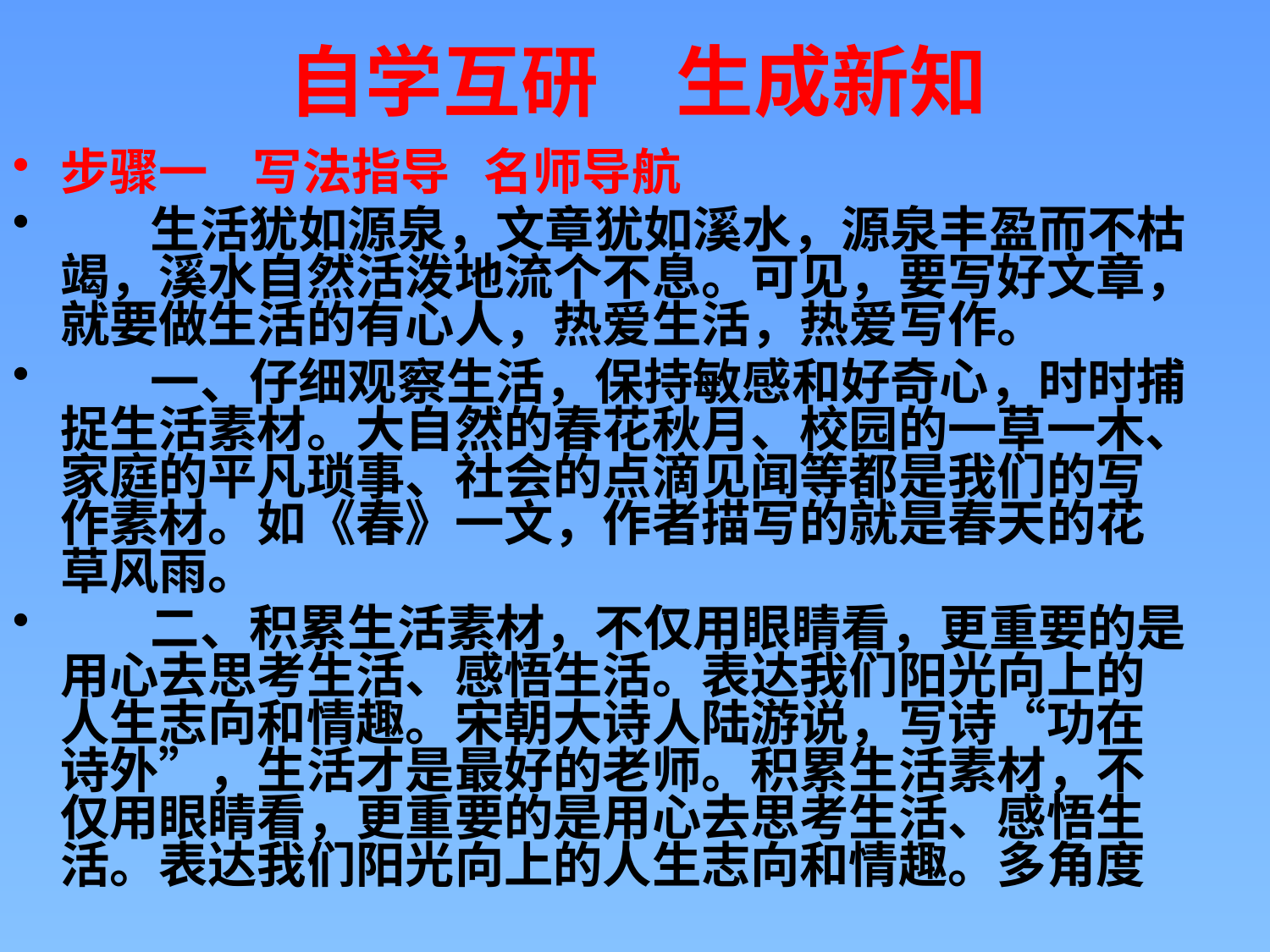

# 自学互研　生成新知
步骤一    写法指导   名师导航
       生活犹如源泉，文章犹如溪水，源泉丰盈而不枯竭，溪水自然活泼地流个不息。可见，要写好文章，就要做生活的有心人，热爱生活，热爱写作。
       一、仔细观察生活，保持敏感和好奇心，时时捕捉生活素材。大自然的春花秋月、校园的一草一木、家庭的平凡琐事、社会的点滴见闻等都是我们的写作素材。如《春》一文，作者描写的就是春天的花草风雨。
       二、积累生活素材，不仅用眼睛看，更重要的是用心去思考生活、感悟生活。表达我们阳光向上的人生志向和情趣。宋朝大诗人陆游说，写诗“功在诗外”，生活才是最好的老师。积累生活素材，不仅用眼睛看，更重要的是用心去思考生活、感悟生活。表达我们阳光向上的人生志向和情趣。多角度